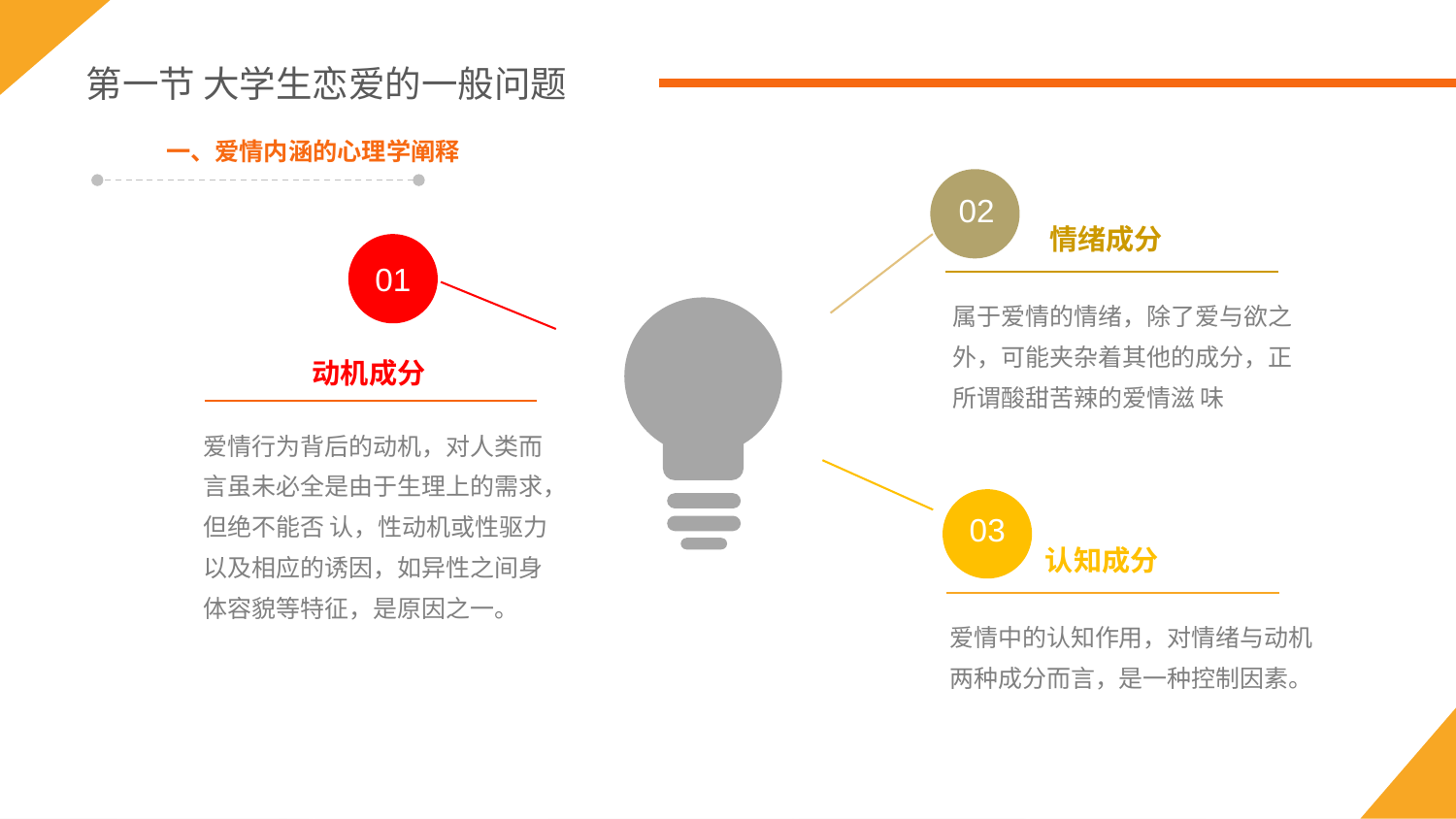

第一节 大学生恋爱的一般问题
一、爱情内涵的心理学阐释

02
情绪成分

01
属于爱情的情绪，除了爱与欲之外，可能夹杂着其他的成分，正所谓酸甜苦辣的爱情滋 味

动机成分
爱情行为背后的动机，对人类而言虽未必全是由于生理上的需求，但绝不能否 认，性动机或性驱力以及相应的诱因，如异性之间身体容貌等特征，是原因之一。

03
认知成分
爱情中的认知作用，对情绪与动机两种成分而言，是一种控制因素。